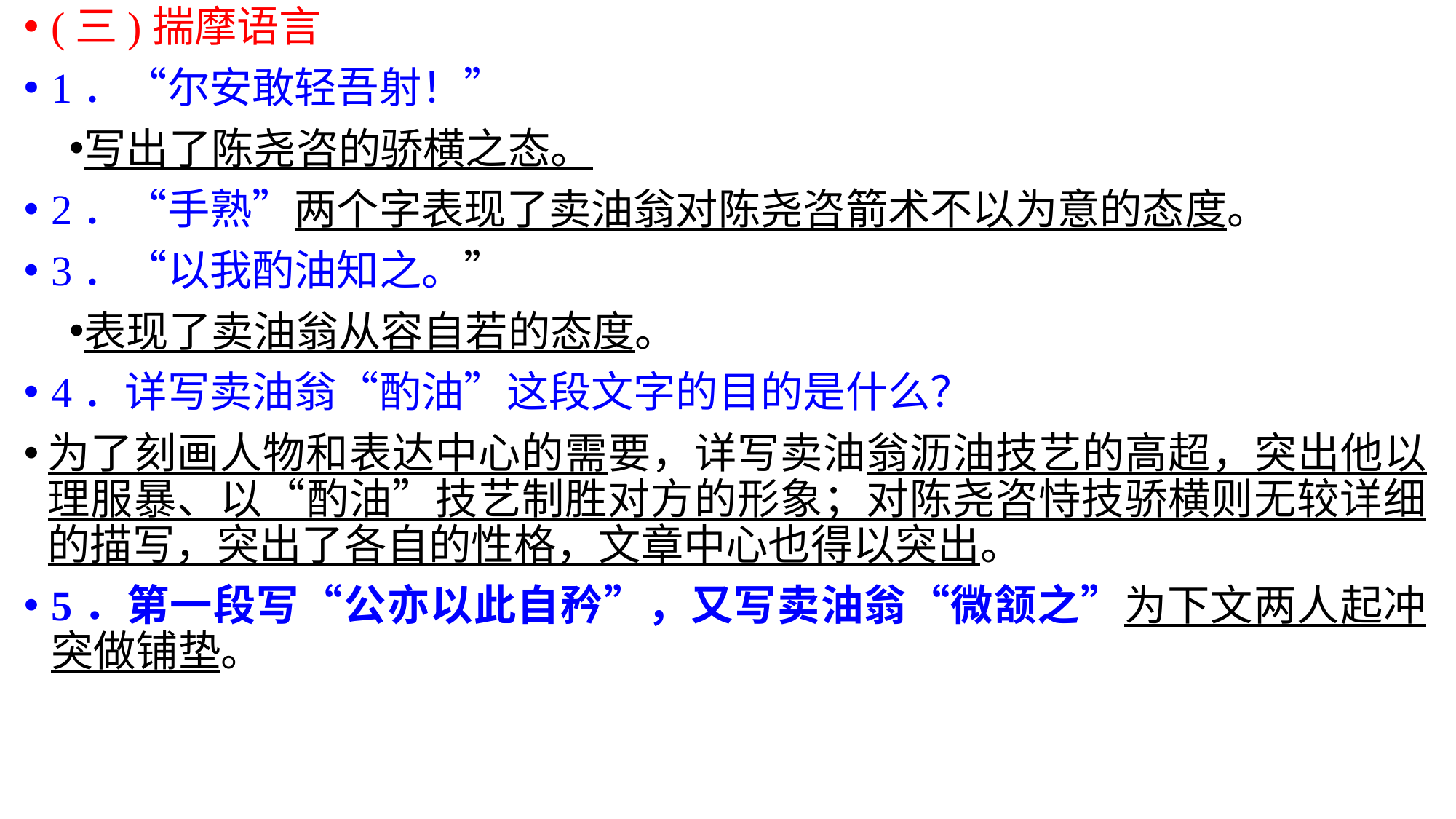

(三)揣摩语言
1．“尔安敢轻吾射！”
写出了陈尧咨的骄横之态。
2．“手熟”两个字表现了卖油翁对陈尧咨箭术不以为意的态度。
3．“以我酌油知之。”
表现了卖油翁从容自若的态度。
4．详写卖油翁“酌油”这段文字的目的是什么？
为了刻画人物和表达中心的需要，详写卖油翁沥油技艺的高超，突出他以理服暴、以“酌油”技艺制胜对方的形象；对陈尧咨恃技骄横则无较详细的描写，突出了各自的性格，文章中心也得以突出。
5．第一段写“公亦以此自矜”，又写卖油翁“微颔之”为下文两人起冲突做铺垫。